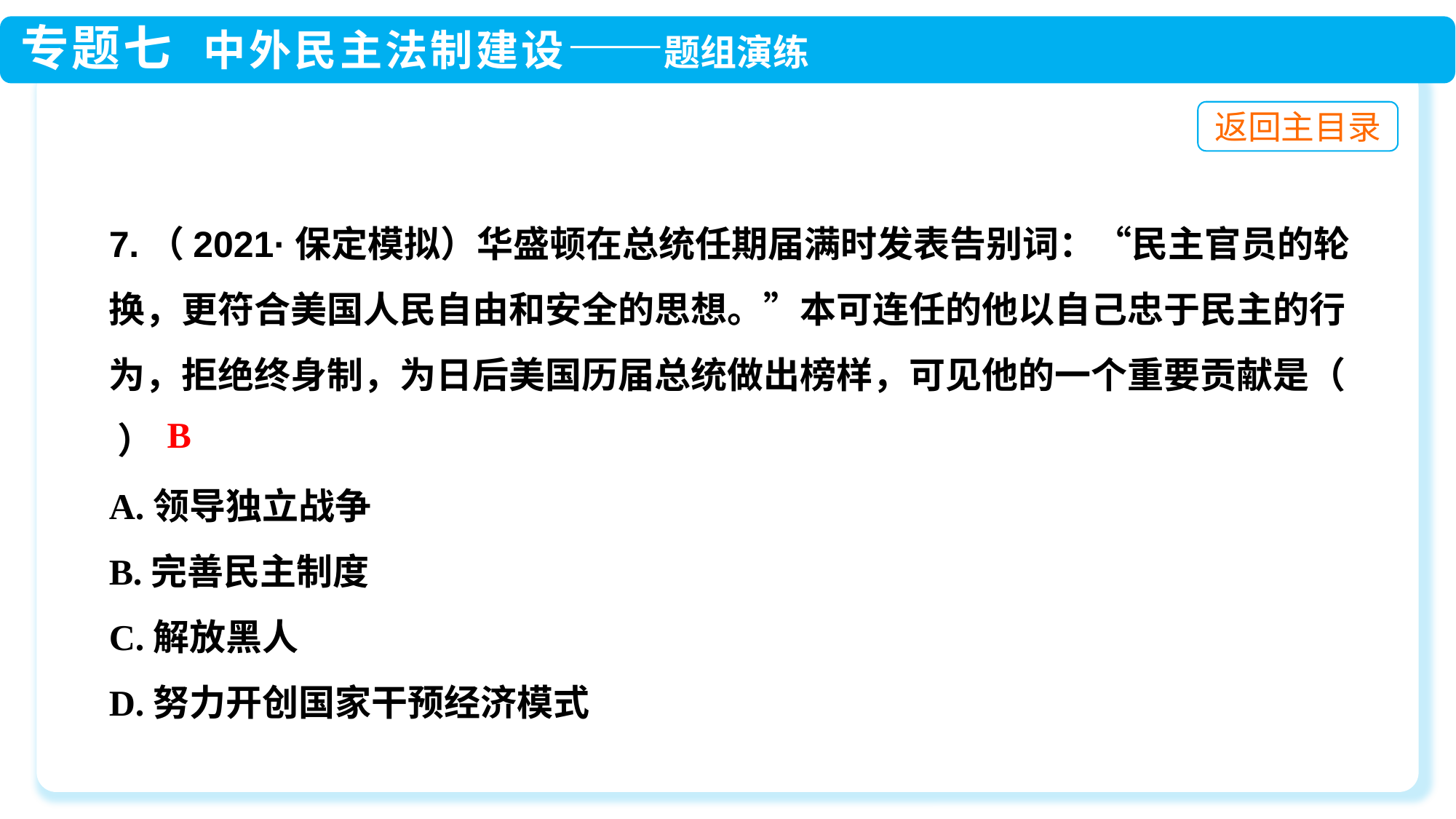

7.（2021·保定模拟）华盛顿在总统任期届满时发表告别词：“民主官员的轮换，更符合美国人民自由和安全的思想。”本可连任的他以自己忠于民主的行为，拒绝终身制，为日后美国历届总统做出榜样，可见他的一个重要贡献是（    ）
A.领导独立战争
B.完善民主制度
C.解放黑人
D.努力开创国家干预经济模式
B